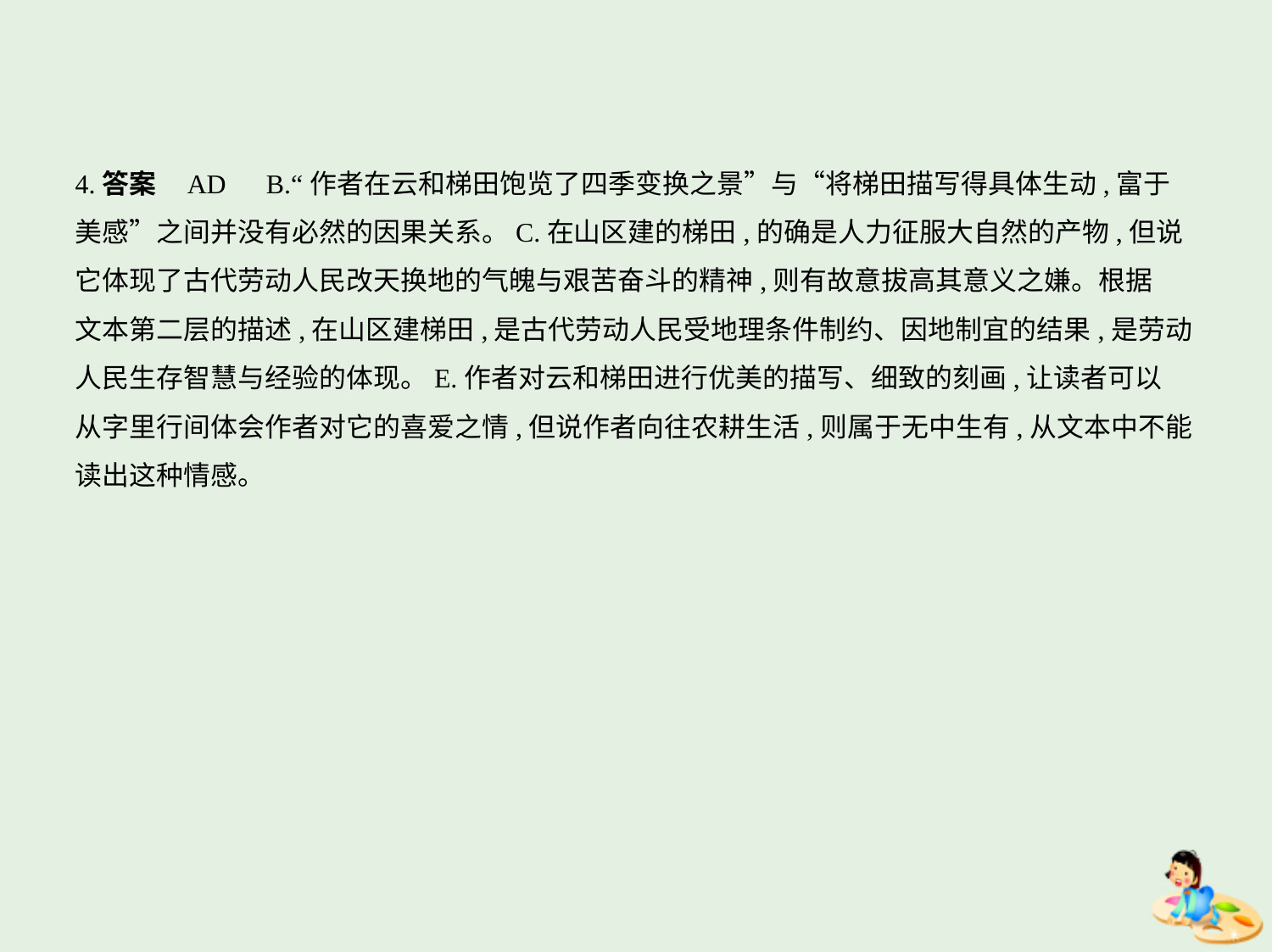

4.答案    AD　B.“作者在云和梯田饱览了四季变换之景”与“将梯田描写得具体生动,富于
美感”之间并没有必然的因果关系。C.在山区建的梯田,的确是人力征服大自然的产物,但说
它体现了古代劳动人民改天换地的气魄与艰苦奋斗的精神,则有故意拔高其意义之嫌。根据
文本第二层的描述,在山区建梯田,是古代劳动人民受地理条件制约、因地制宜的结果,是劳动
人民生存智慧与经验的体现。E.作者对云和梯田进行优美的描写、细致的刻画,让读者可以
从字里行间体会作者对它的喜爱之情,但说作者向往农耕生活,则属于无中生有,从文本中不能
读出这种情感。